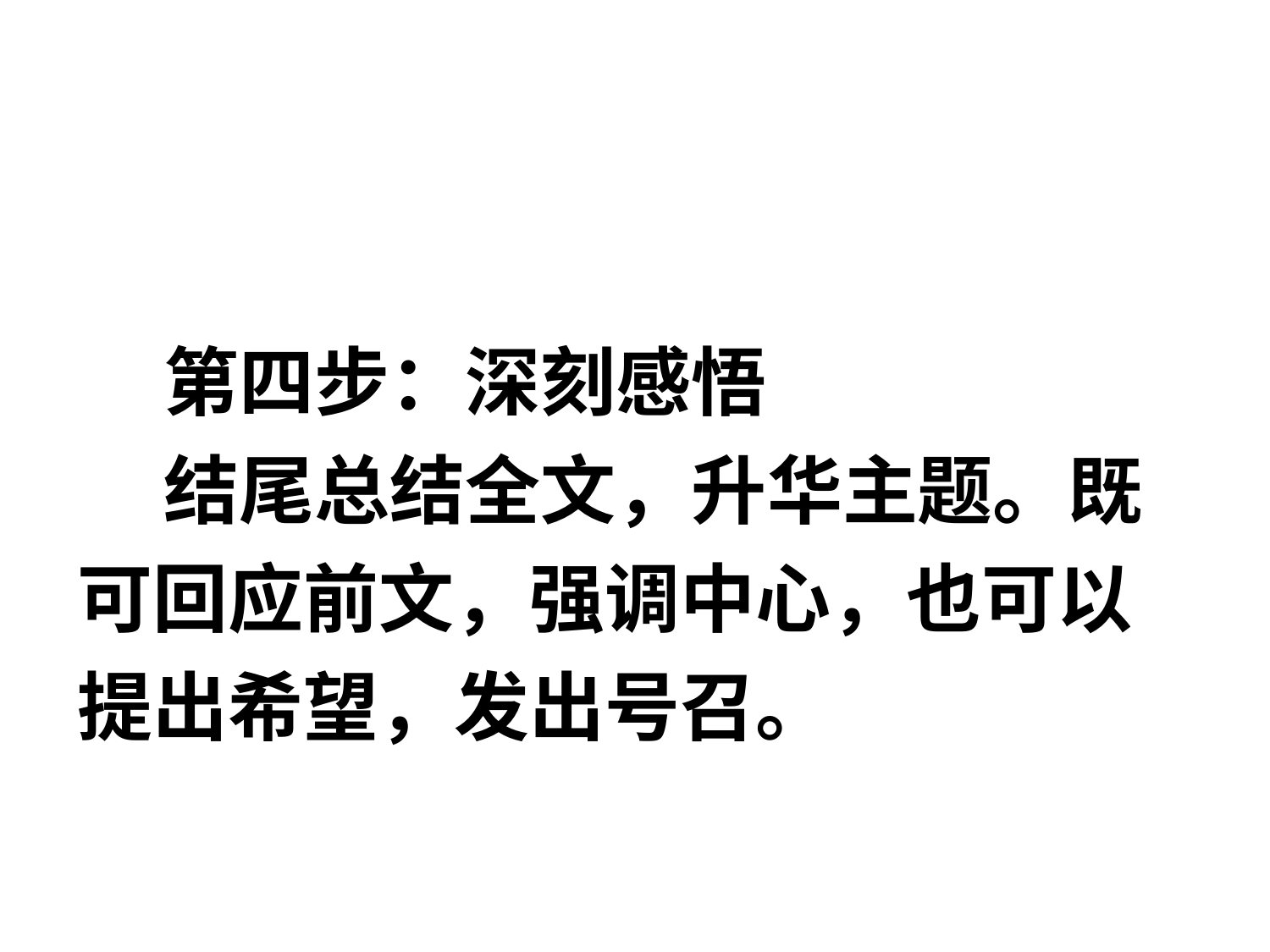

第四步：深刻感悟
    结尾总结全文，升华主题。既可回应前文，强调中心，也可以提出希望，发出号召。